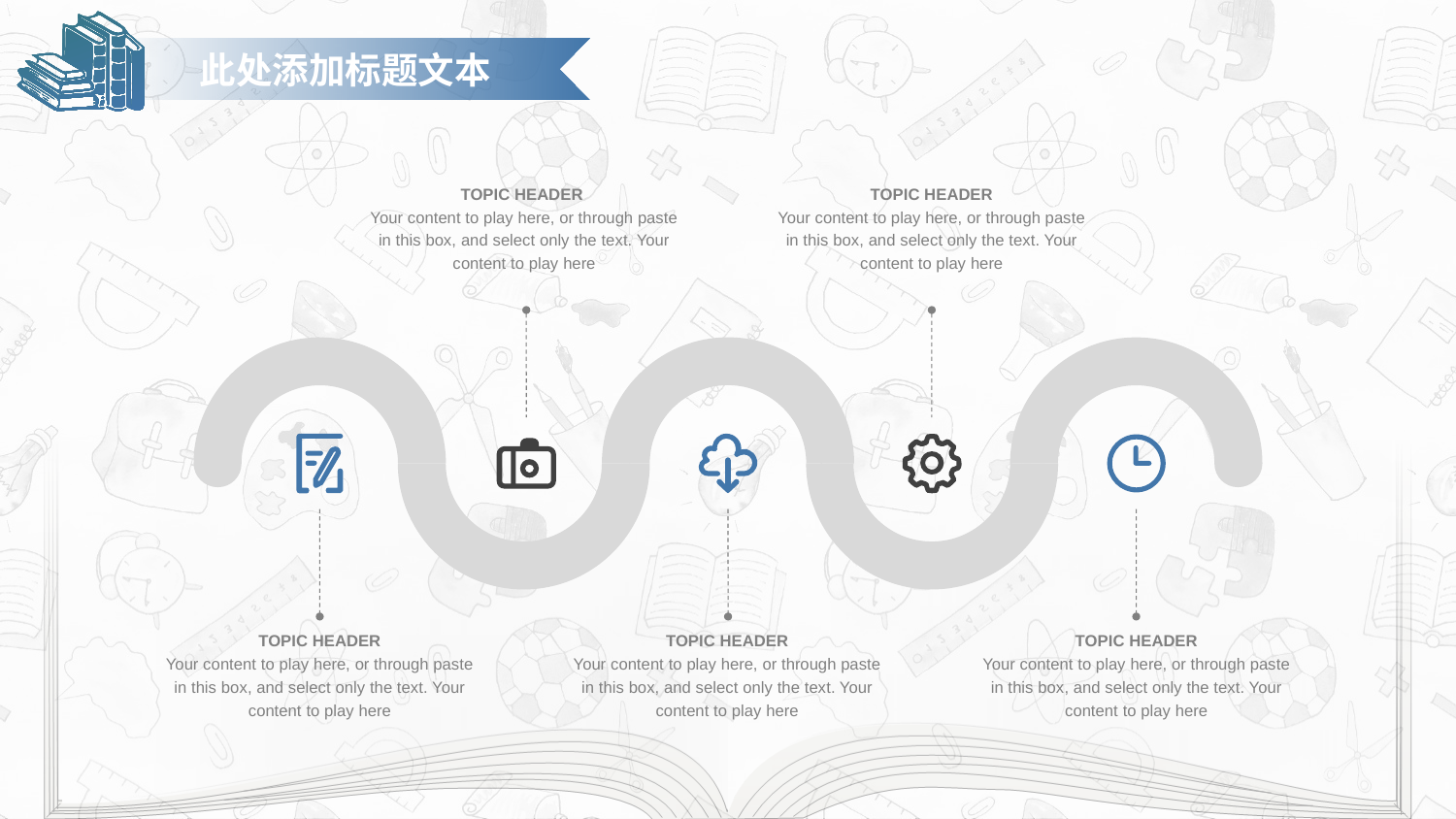

此处添加标题文本
TOPIC HEADER
Your content to play here, or through paste in this box, and select only the text. Your content to play here
TOPIC HEADER
Your content to play here, or through paste in this box, and select only the text. Your content to play here

TOPIC HEADER
Your content to play here, or through paste in this box, and select only the text. Your content to play here
TOPIC HEADER
Your content to play here, or through paste in this box, and select only the text. Your content to play here
TOPIC HEADER
Your content to play here, or through paste in this box, and select only the text. Your content to play here